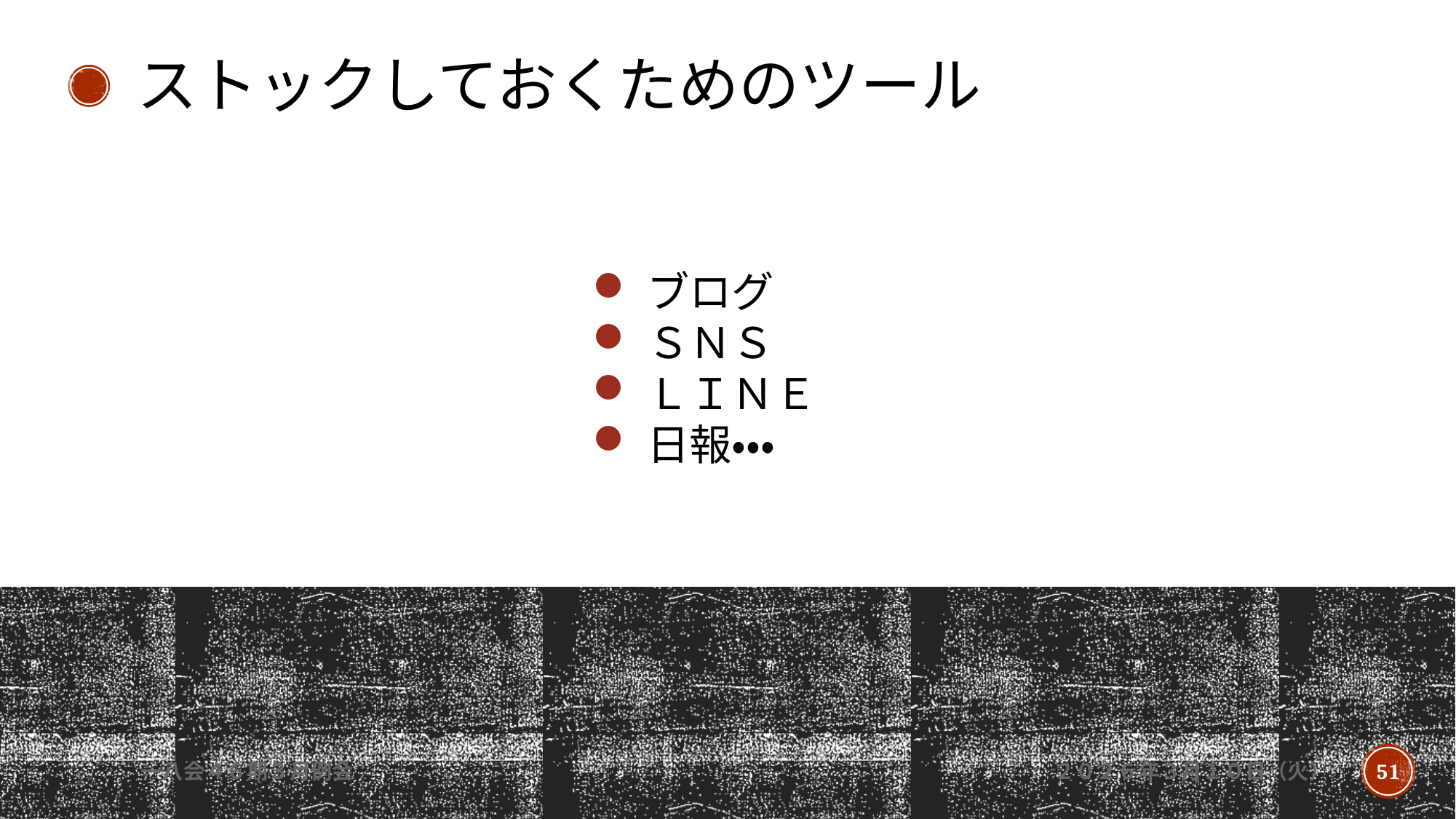

ストックしておくためのツール

ブログ
ＳＮＳ
ＬＩＮＥ
日報・・・
一八会４６期３月例会
２０２６年３月１０日（火）